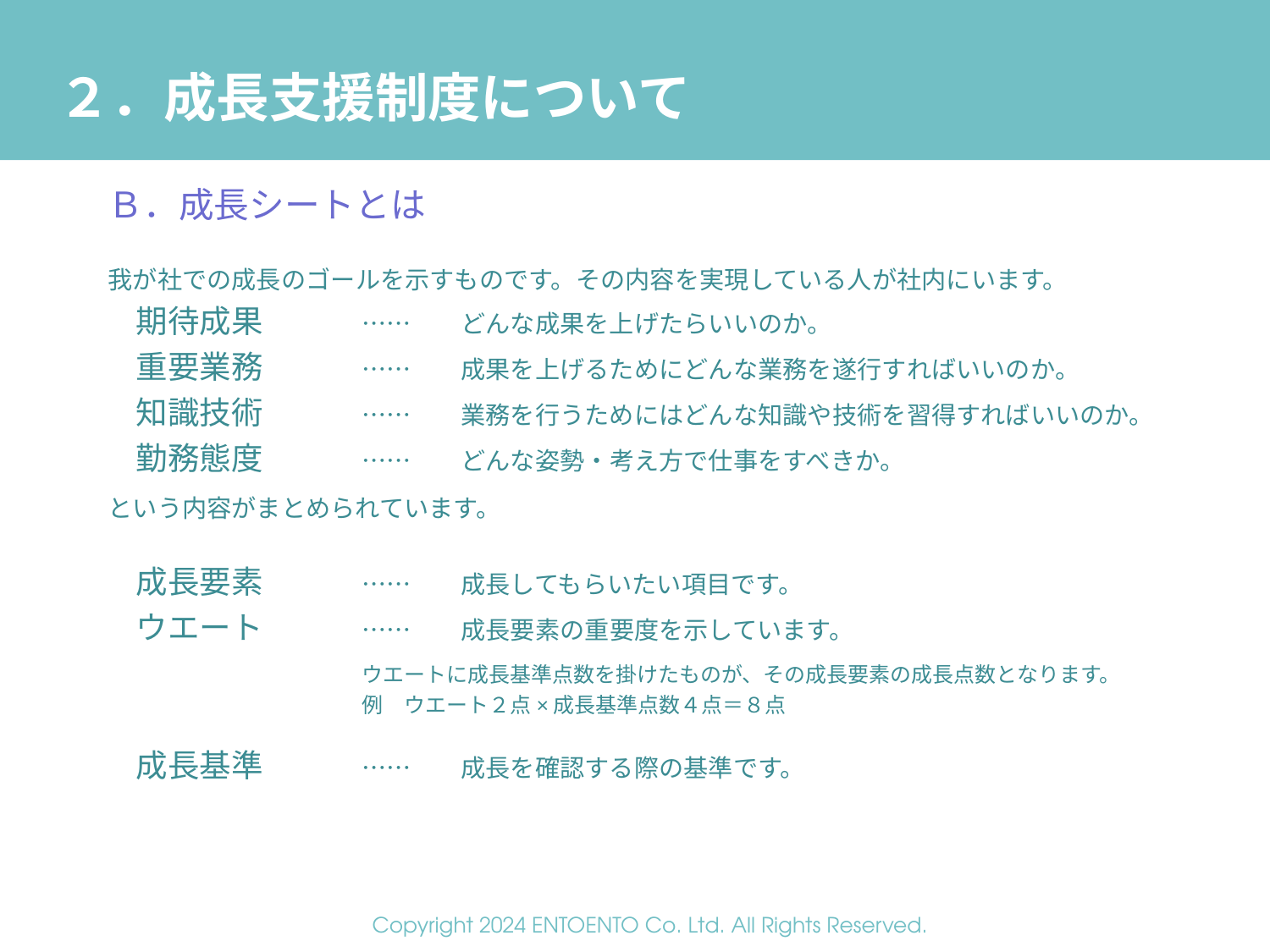

# ２．成長支援制度について
Ｂ．成長シートとは

我が社での成長のゴールを示すものです。その内容を実現している人が社内にいます。
　期待成果	……　　どんな成果を上げたらいいのか。
　重要業務	……　　成果を上げるためにどんな業務を遂行すればいいのか。
　知識技術	……　　業務を行うためにはどんな知識や技術を習得すればいいのか。
　勤務態度	……　　どんな姿勢・考え方で仕事をすべきか。
という内容がまとめられています。
　成長要素	……　　成長してもらいたい項目です。
　ウエート	……　　成長要素の重要度を示しています。
　　　　　　　　　　　　ウエートに成長基準点数を掛けたものが、その成長要素の成長点数となります。
		例　ウエート２点×成長基準点数４点＝８点
　成長基準	……　　成長を確認する際の基準です。
Copyright 2024 ENTOENTO Co. Ltd. All Rights Reserved.